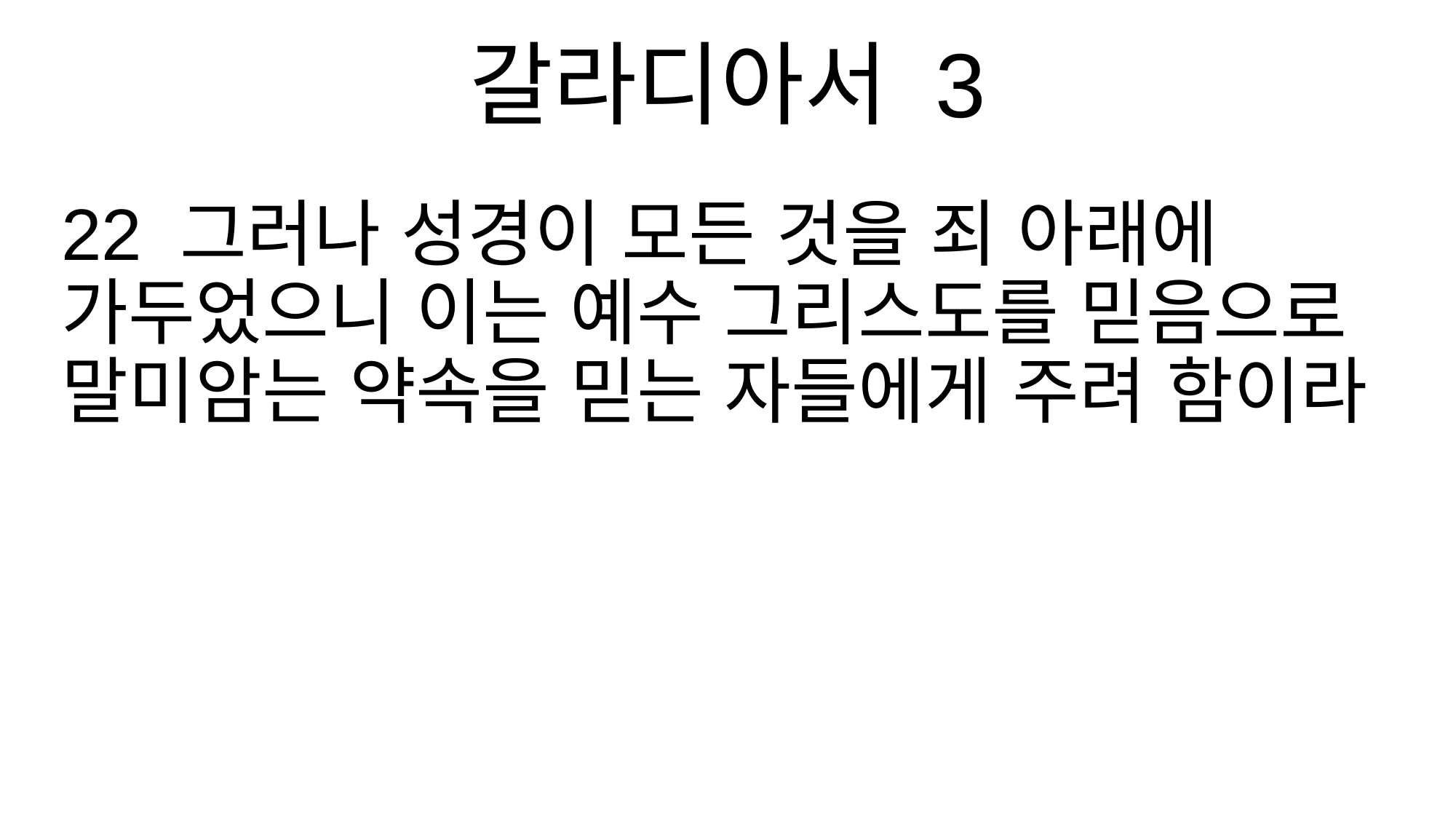

갈라디아서 3
22 그러나 성경이 모든 것을 죄 아래에 가두었으니 이는 예수 그리스도를 믿음으로 말미암는 약속을 믿는 자들에게 주려 함이라